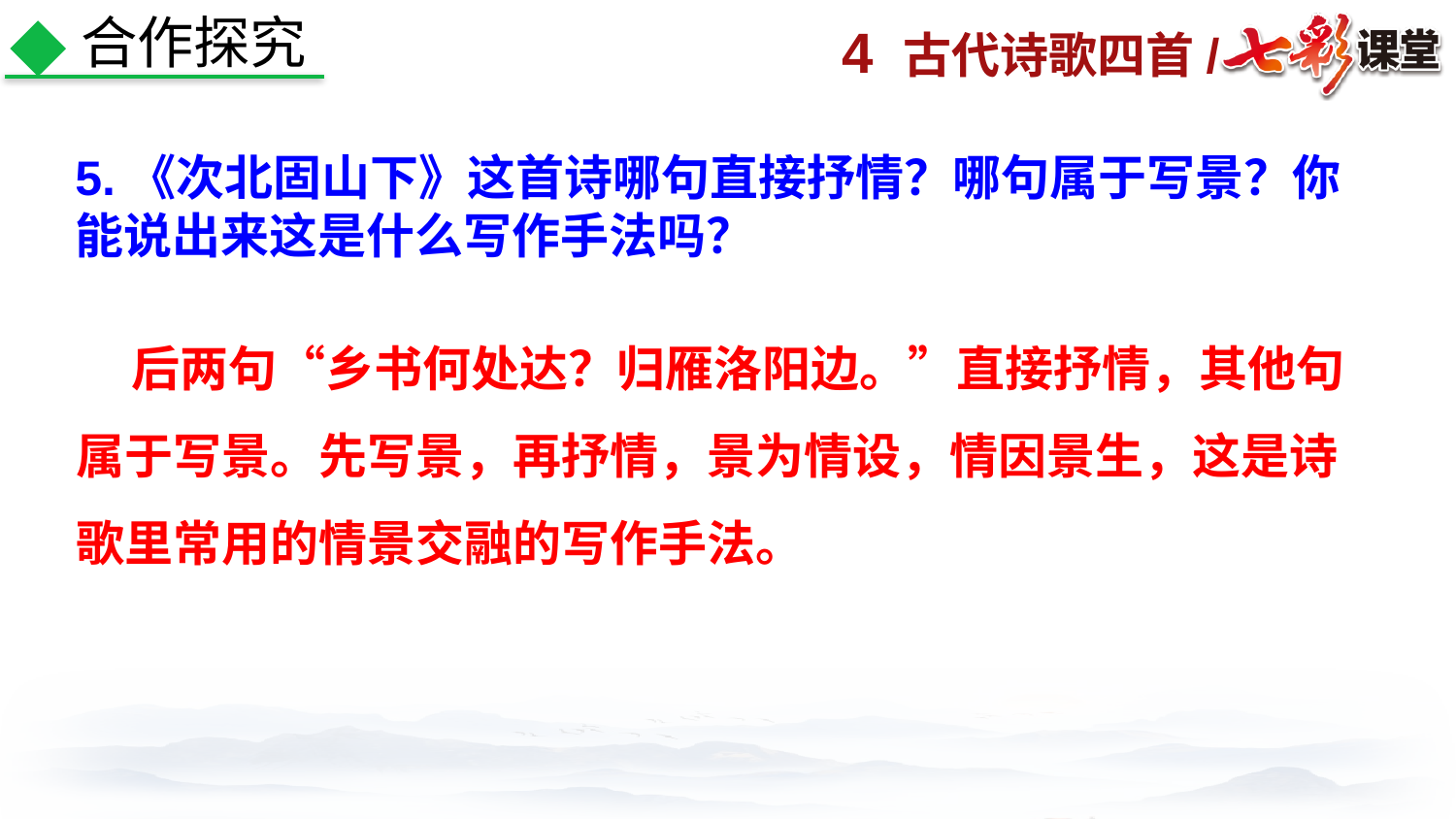

合作探究

5.《次北固山下》这首诗哪句直接抒情？哪句属于写景？你能说出来这是什么写作手法吗？
    后两句“乡书何处达？归雁洛阳边。”直接抒情，其他句属于写景。先写景，再抒情，景为情设，情因景生，这是诗歌里常用的情景交融的写作手法。